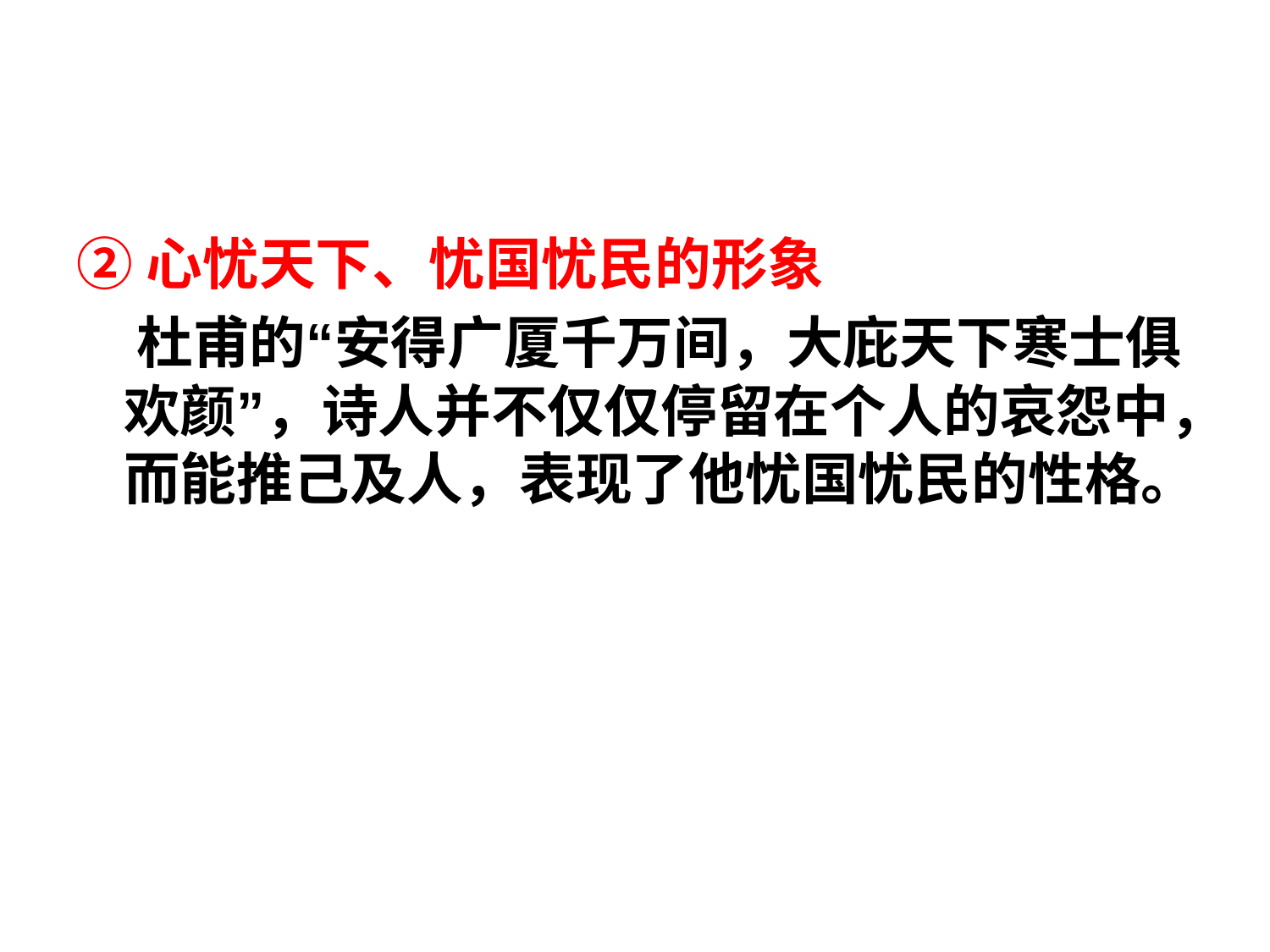

②心忧天下、忧国忧民的形象
   杜甫的“安得广厦千万间，大庇天下寒士俱欢颜”，诗人并不仅仅停留在个人的哀怨中，而能推己及人，表现了他忧国忧民的性格。